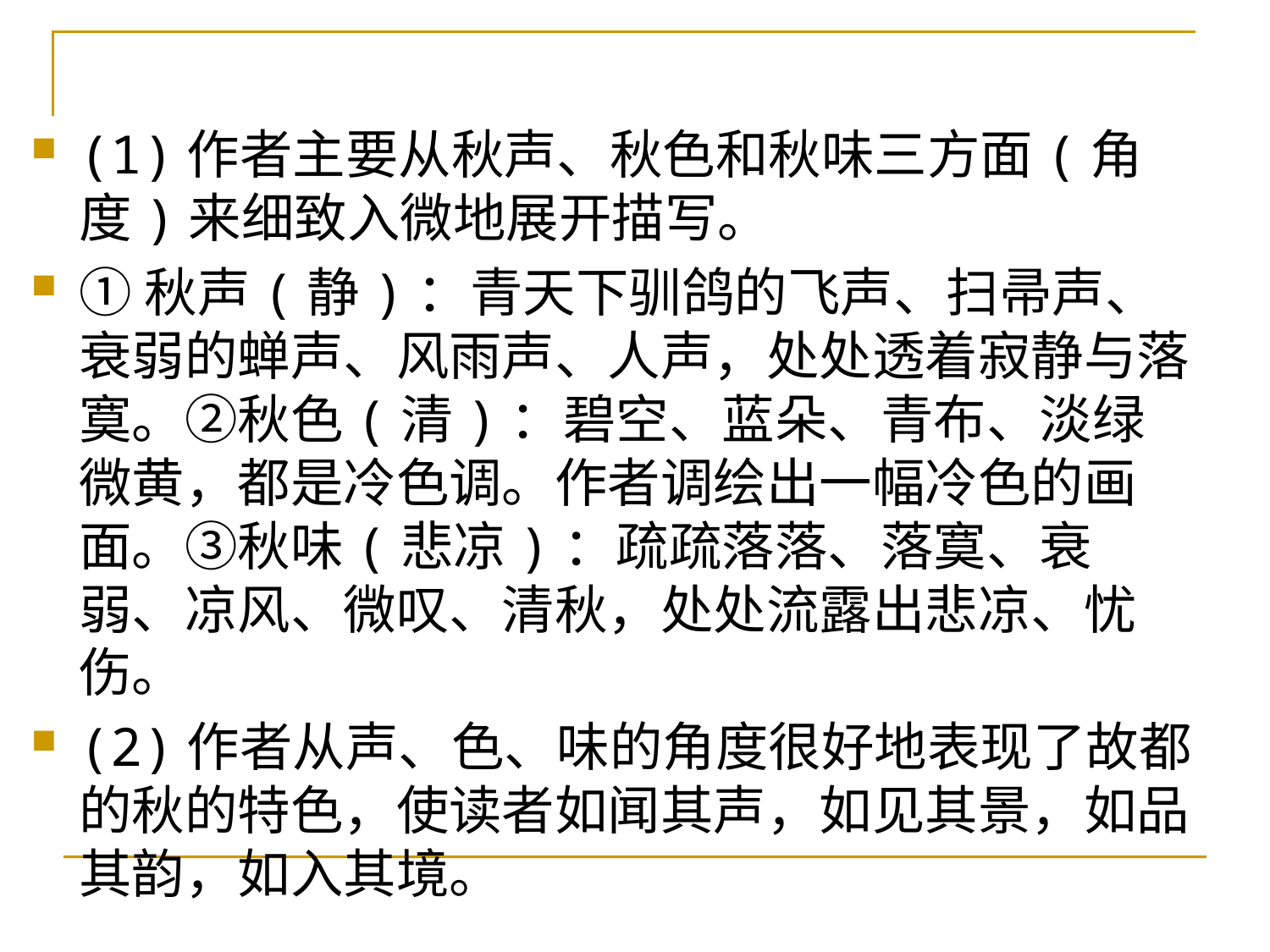

(1)作者主要从秋声、秋色和秋味三方面(角度)来细致入微地展开描写。
①秋声(静)：青天下驯鸽的飞声、扫帚声、衰弱的蝉声、风雨声、人声，处处透着寂静与落寞。②秋色(清)：碧空、蓝朵、青布、淡绿微黄，都是冷色调。作者调绘出一幅冷色的画面。③秋味(悲凉)：疏疏落落、落寞、衰弱、凉风、微叹、清秋，处处流露出悲凉、忧伤。
(2)作者从声、色、味的角度很好地表现了故都的秋的特色，使读者如闻其声，如见其景，如品其韵，如入其境。